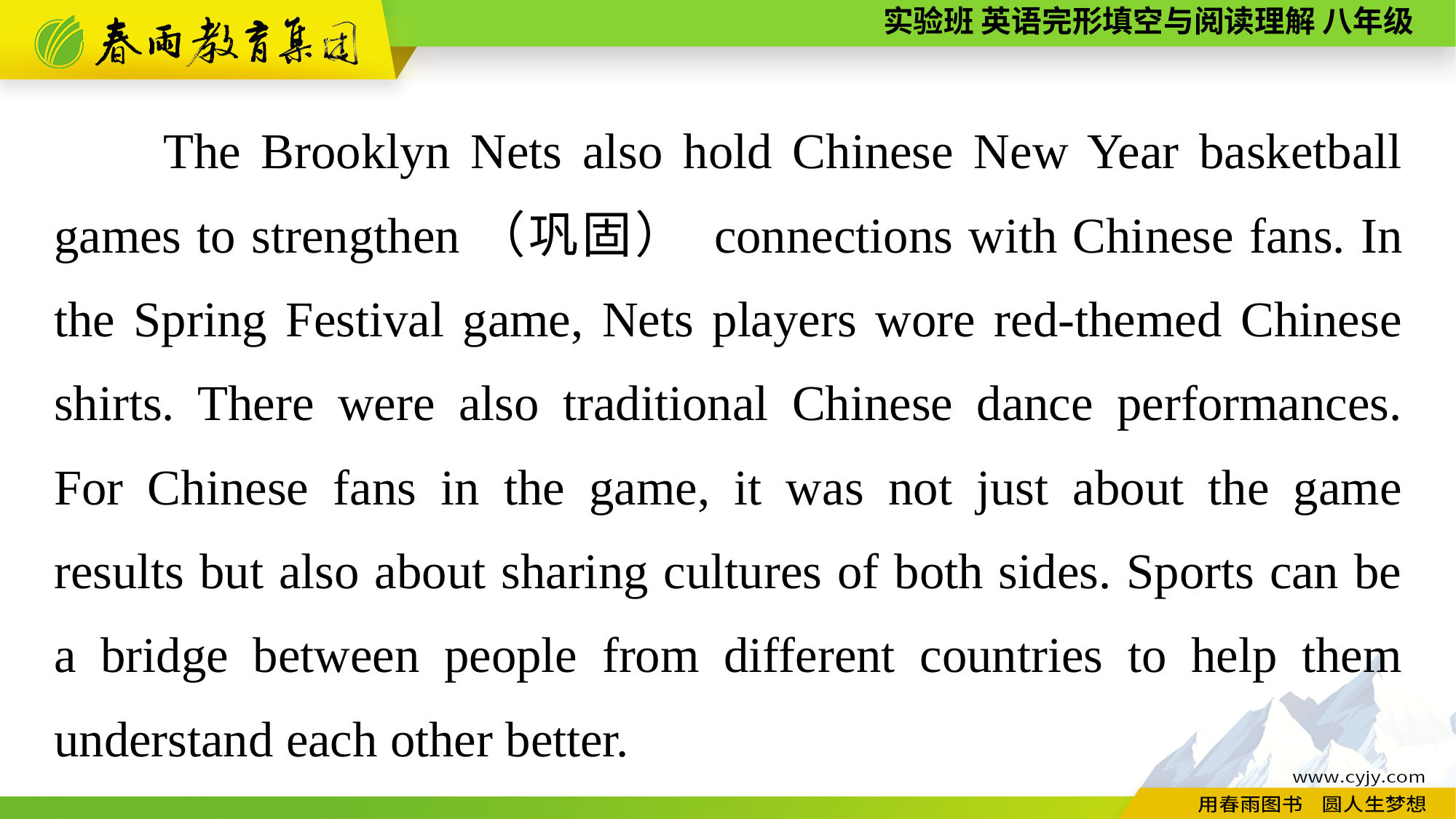

The Brooklyn Nets also hold Chinese New Year basketball games to strengthen（巩固） connections with Chinese fans. In the Spring Festival game, Nets players wore red-themed Chinese shirts. There were also traditional Chinese dance performances. For Chinese fans in the game, it was not just about the game results but also about sharing cultures of both sides. Sports can be a bridge between people from different countries to help them understand each other better.